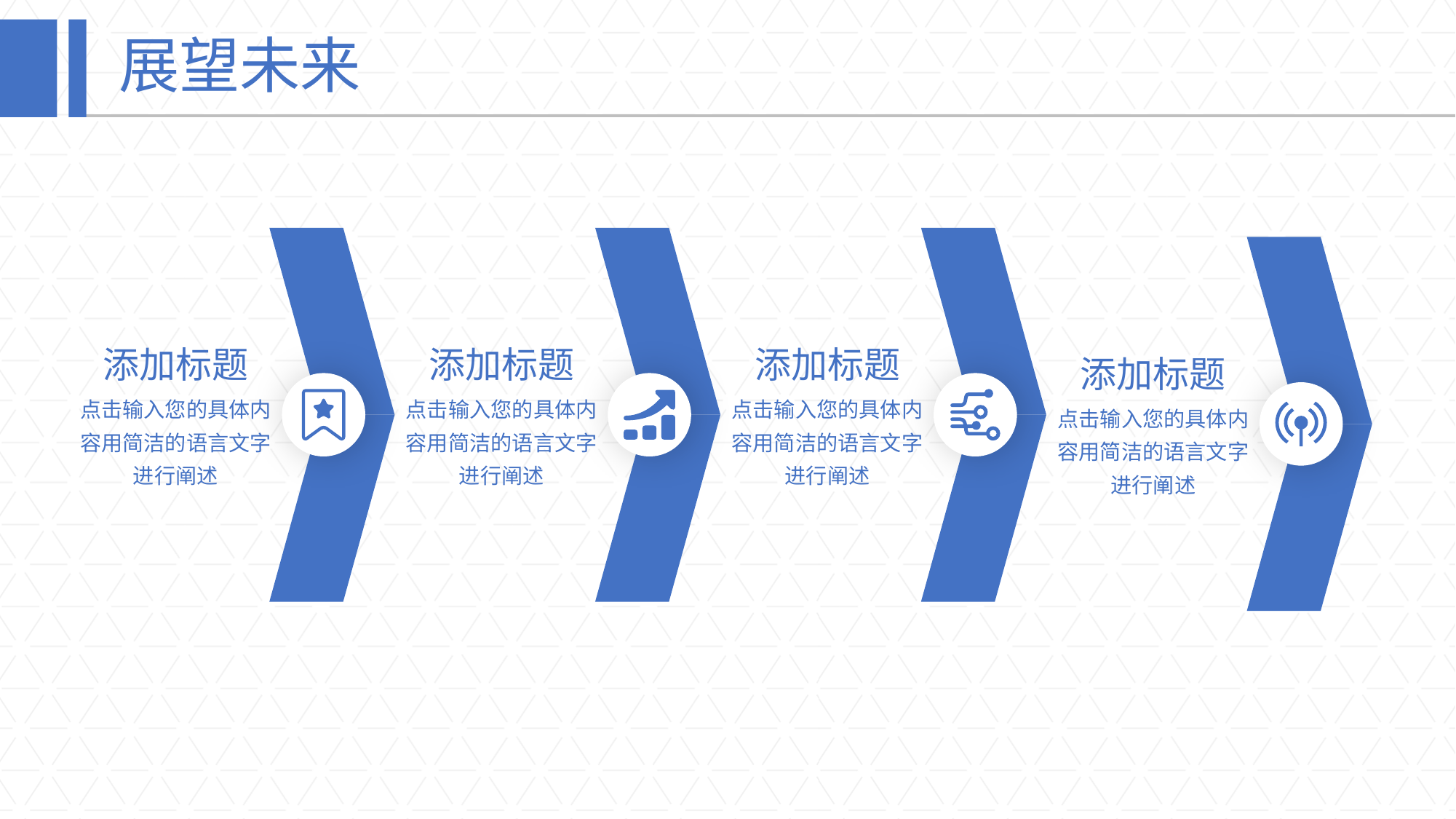

# 展望未来

添加标题
点击输入您的具体内容用简洁的语言文字进行阐述
添加标题
点击输入您的具体内容用简洁的语言文字进行阐述
添加标题
点击输入您的具体内容用简洁的语言文字进行阐述
添加标题
点击输入您的具体内容用简洁的语言文字进行阐述